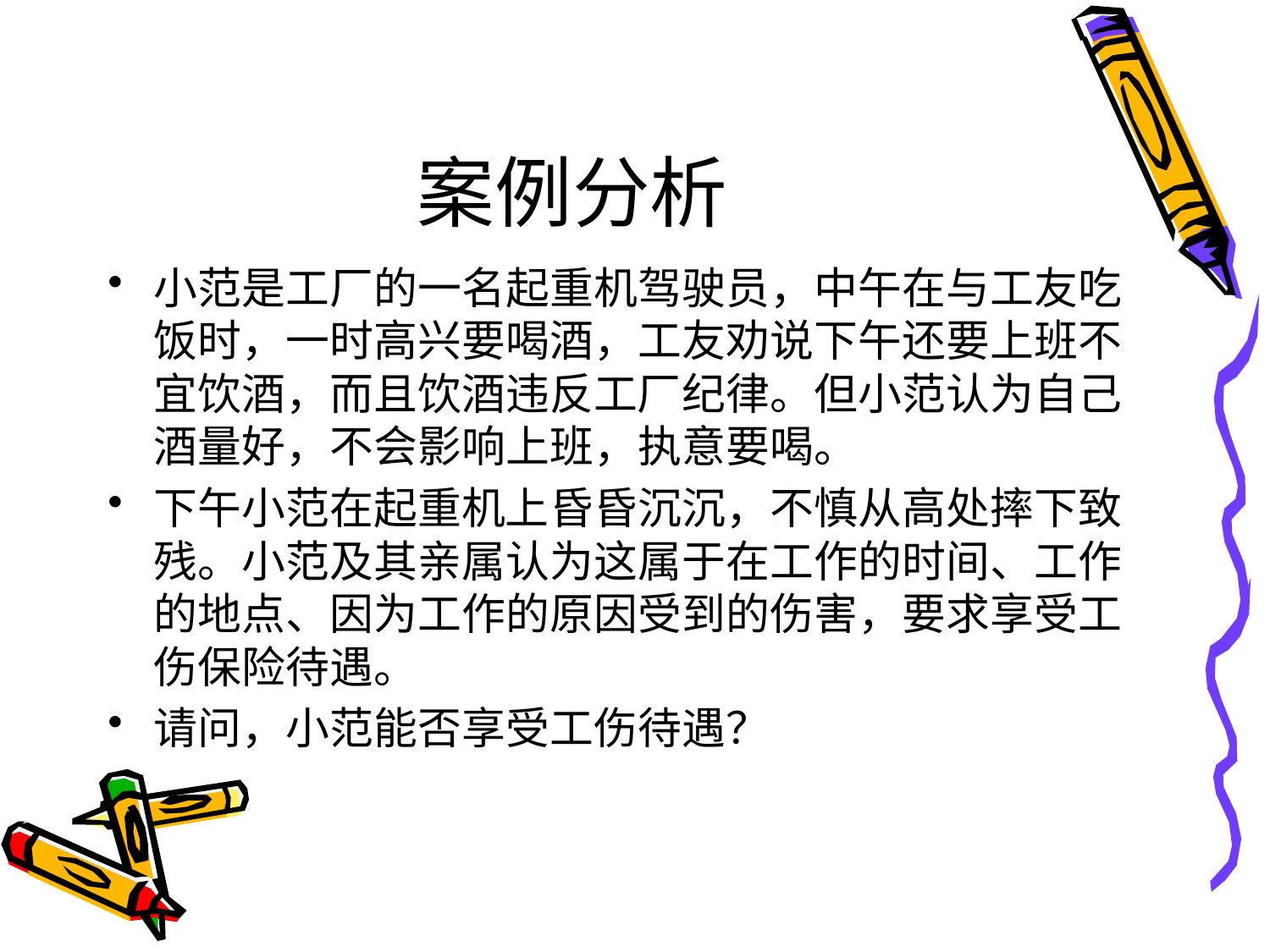

# 案例分析
小范是工厂的一名起重机驾驶员，中午在与工友吃饭时，一时高兴要喝酒，工友劝说下午还要上班不宜饮酒，而且饮酒违反工厂纪律。但小范认为自己酒量好，不会影响上班，执意要喝。
下午小范在起重机上昏昏沉沉，不慎从高处摔下致残。小范及其亲属认为这属于在工作的时间、工作的地点、因为工作的原因受到的伤害，要求享受工伤保险待遇。
请问，小范能否享受工伤待遇？